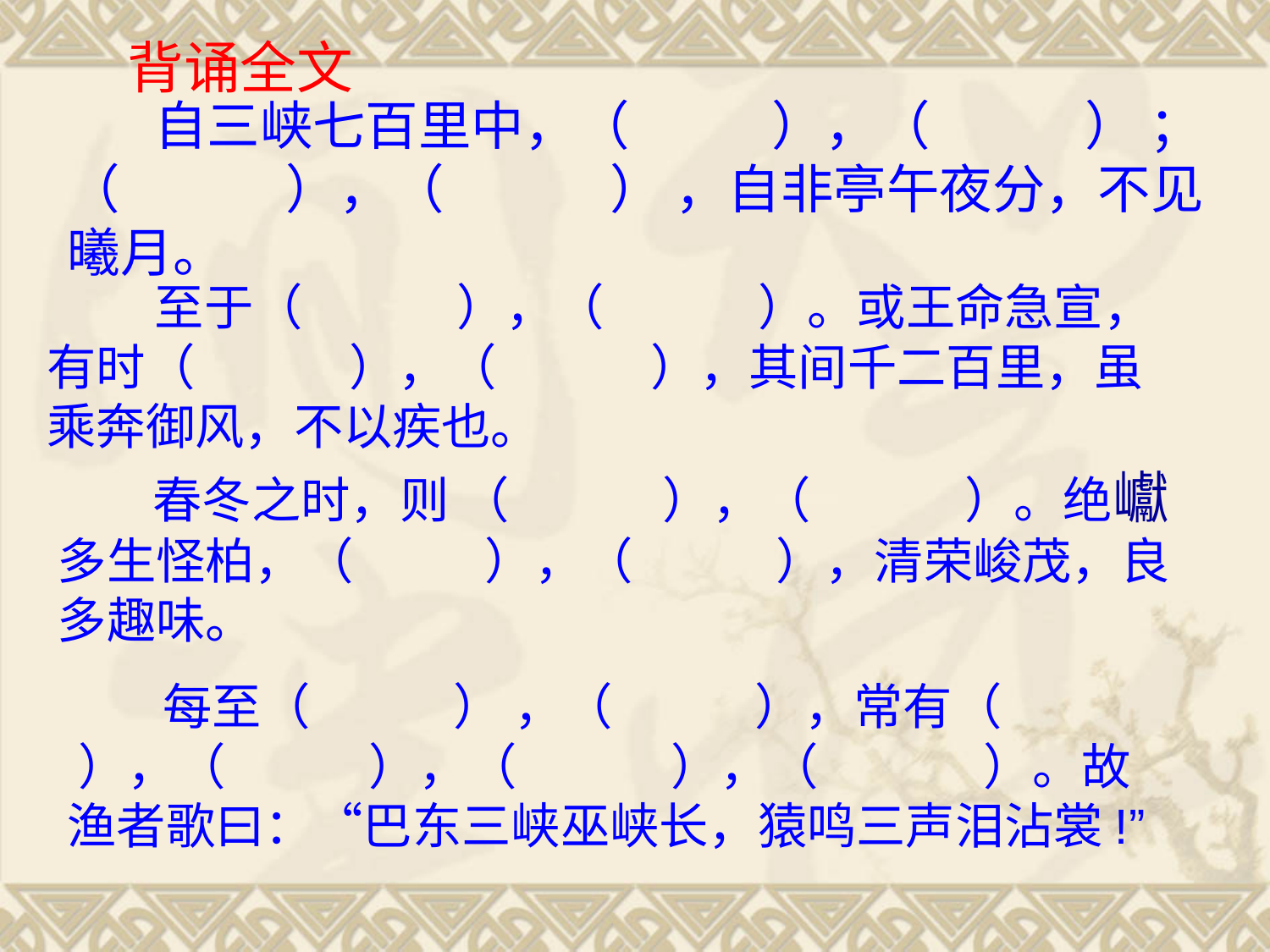

背诵全文

           自三峡七百里中，（            ），（             ） ；（              ），（              ） ，自非亭午夜分，不见曦月。
        至于（              ），（              ）。或王命急宣，有时（              ），（              ），其间千二百里，虽乘奔御风，不以疾也。

       春冬之时，则 （              ），（              ）。绝巘多生怪柏，（            ），（             ），清荣峻茂，良多趣味。
       每至（             ） ，（             ），常有（             ），（             ），（              ），（               ）。故 渔者歌曰：“巴东三峡巫峡长，猿鸣三声泪沾裳!”